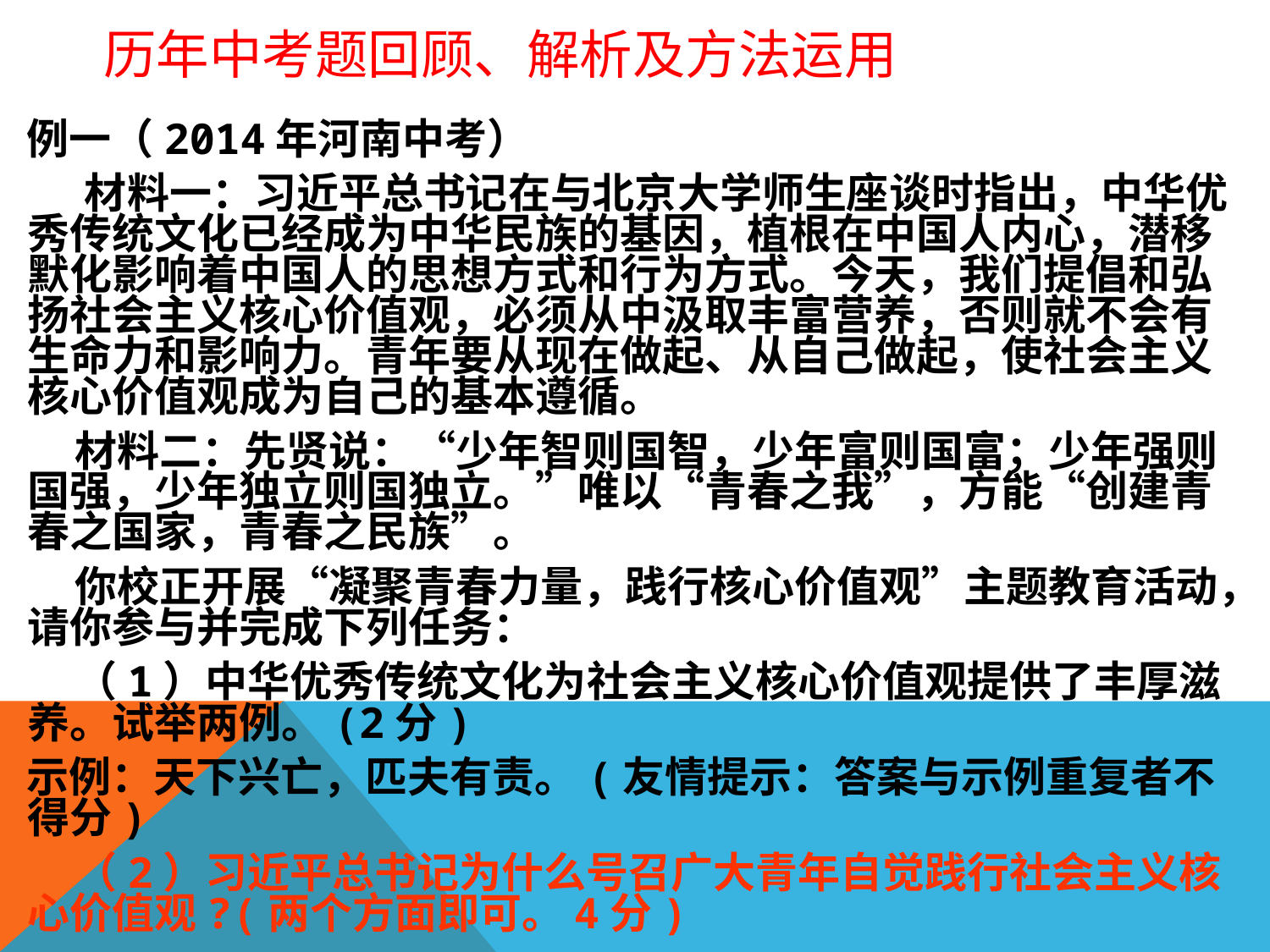

# 历年中考题回顾、解析及方法运用
例一（2014年河南中考）
     材料一：习近平总书记在与北京大学师生座谈时指出，中华优秀传统文化已经成为中华民族的基因，植根在中国人内心，潜移默化影响着中国人的思想方式和行为方式。今天，我们提倡和弘扬社会主义核心价值观，必须从中汲取丰富营养，否则就不会有生命力和影响力。青年要从现在做起、从自己做起，使社会主义核心价值观成为自己的基本遵循。
    材料二：先贤说：“少年智则国智，少年富则国富；少年强则国强，少年独立则国独立。”唯以“青春之我”，方能“创建青春之国家，青春之民族”。
    你校正开展“凝聚青春力量，践行核心价值观”主题教育活动，请你参与并完成下列任务：
    （1）中华优秀传统文化为社会主义核心价值观提供了丰厚滋养。试举两例。(2分)
示例：天下兴亡，匹夫有责。(友情提示：答案与示例重复者不得分)
    （2）习近平总书记为什么号召广大青年自觉践行社会主义核心价值观?(两个方面即可。4分)